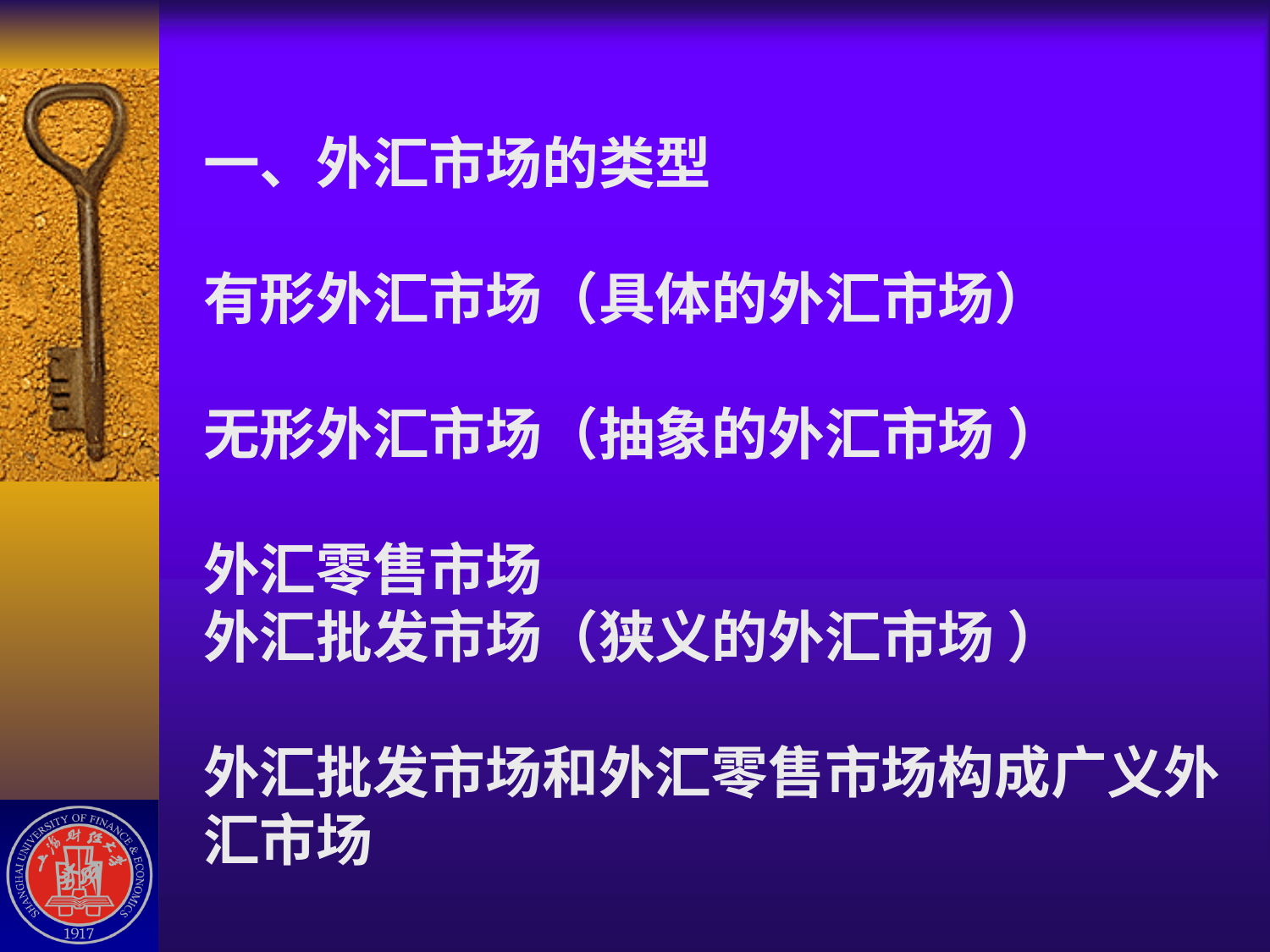

# 一、外汇市场的类型 有形外汇市场（具体的外汇市场） 无形外汇市场（抽象的外汇市场 ） 外汇零售市场 外汇批发市场（狭义的外汇市场 ） 外汇批发市场和外汇零售市场构成广义外汇市场